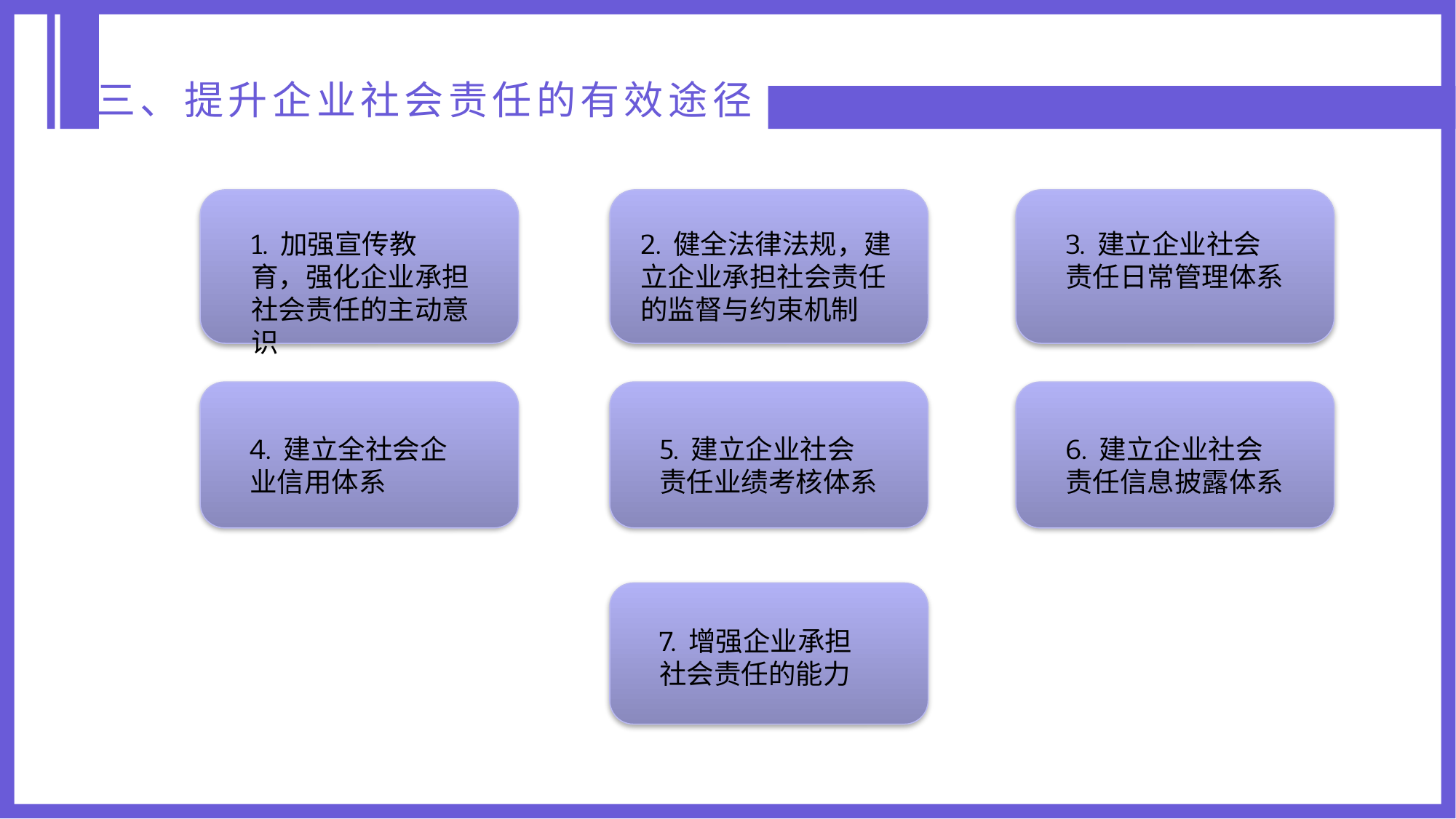

三、提升企业社会责任的有效途径

1. 加强宣传教育，强化企业承担社会责任的主动意识
2. 健全法律法规，建立企业承担社会责任的监督与约束机制
3. 建立企业社会责任日常管理体系

4. 建立全社会企业信用体系
5. 建立企业社会责任业绩考核体系
6. 建立企业社会责任信息披露体系

7. 增强企业承担社会责任的能力